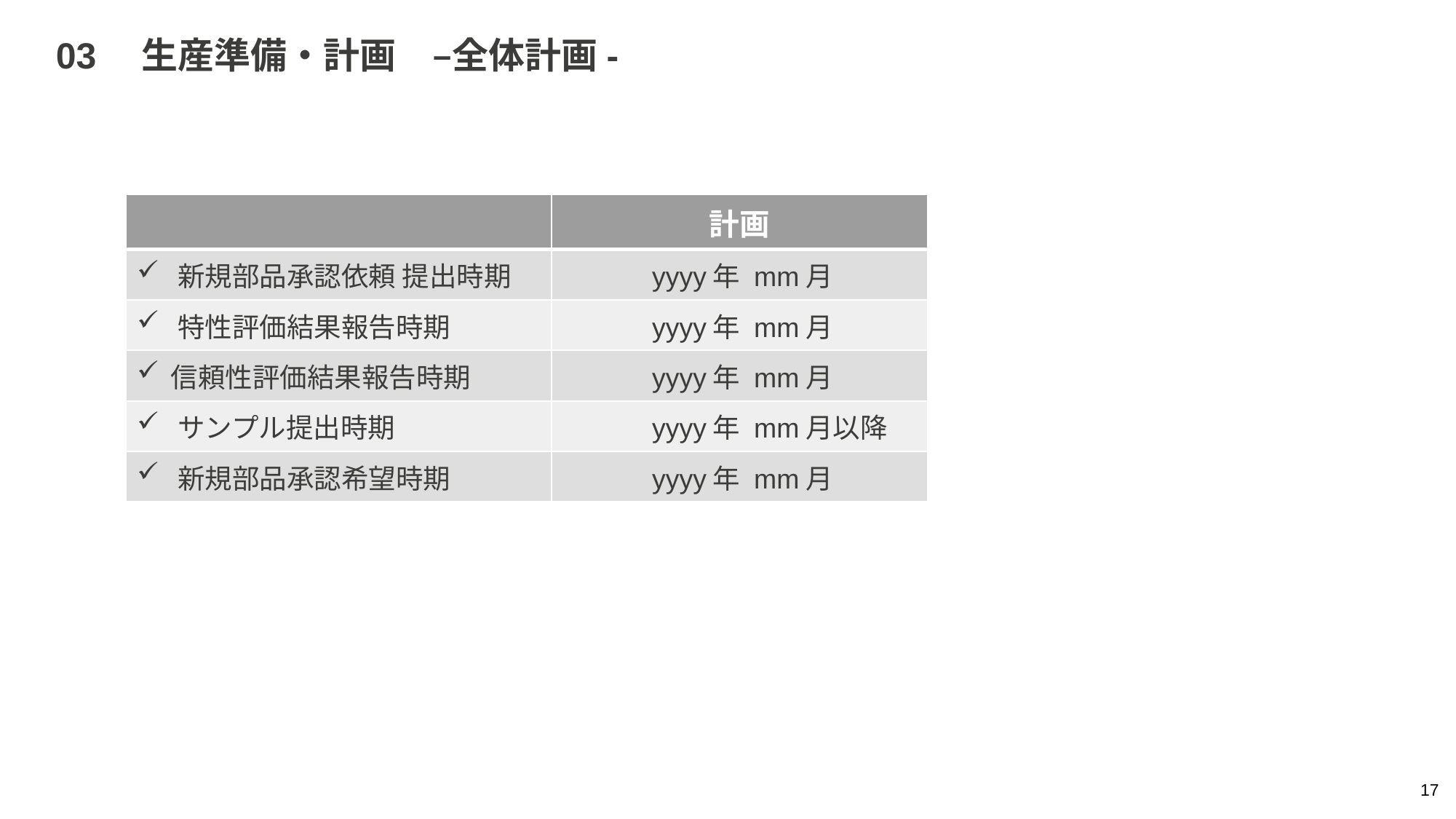

# 03　生産準備・計画　–全体計画-
|  | 計画 |
| --- | --- |
| 新規部品承認依頼 提出時期 | yyyy年 mm月 |
| 特性評価結果報告時期 | yyyy年 mm月 |
| 信頼性評価結果報告時期 | yyyy年 mm月 |
| サンプル提出時期 | yyyy年 mm月以降 |
| 新規部品承認希望時期 | yyyy年 mm月 |